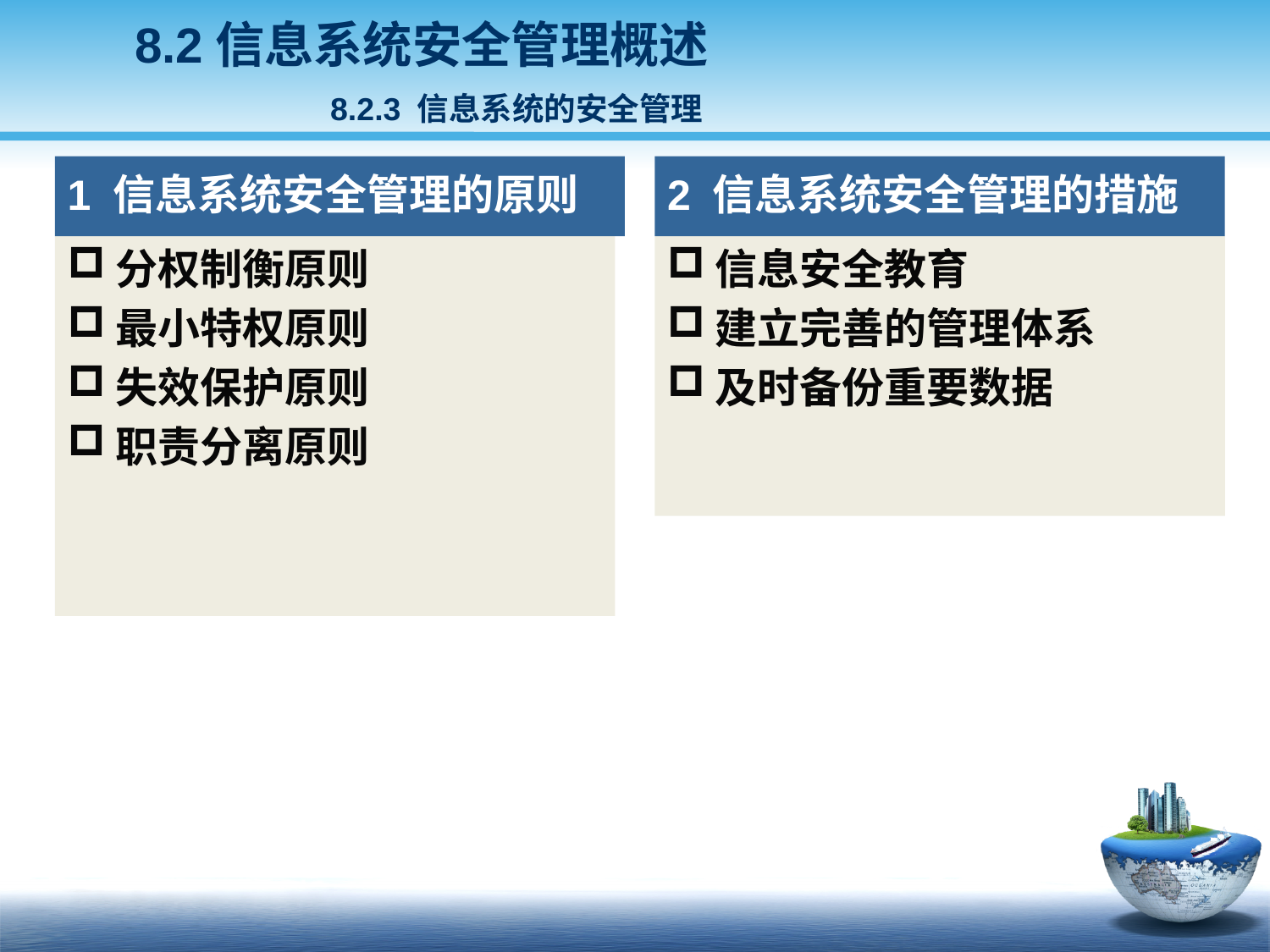

8.2信息系统安全管理概述
                      8.2.3 信息系统的安全管理
1 信息系统安全管理的原则
2 信息系统安全管理的措施
分权制衡原则
最小特权原则
失效保护原则
职责分离原则
信息安全教育
建立完善的管理体系
及时备份重要数据